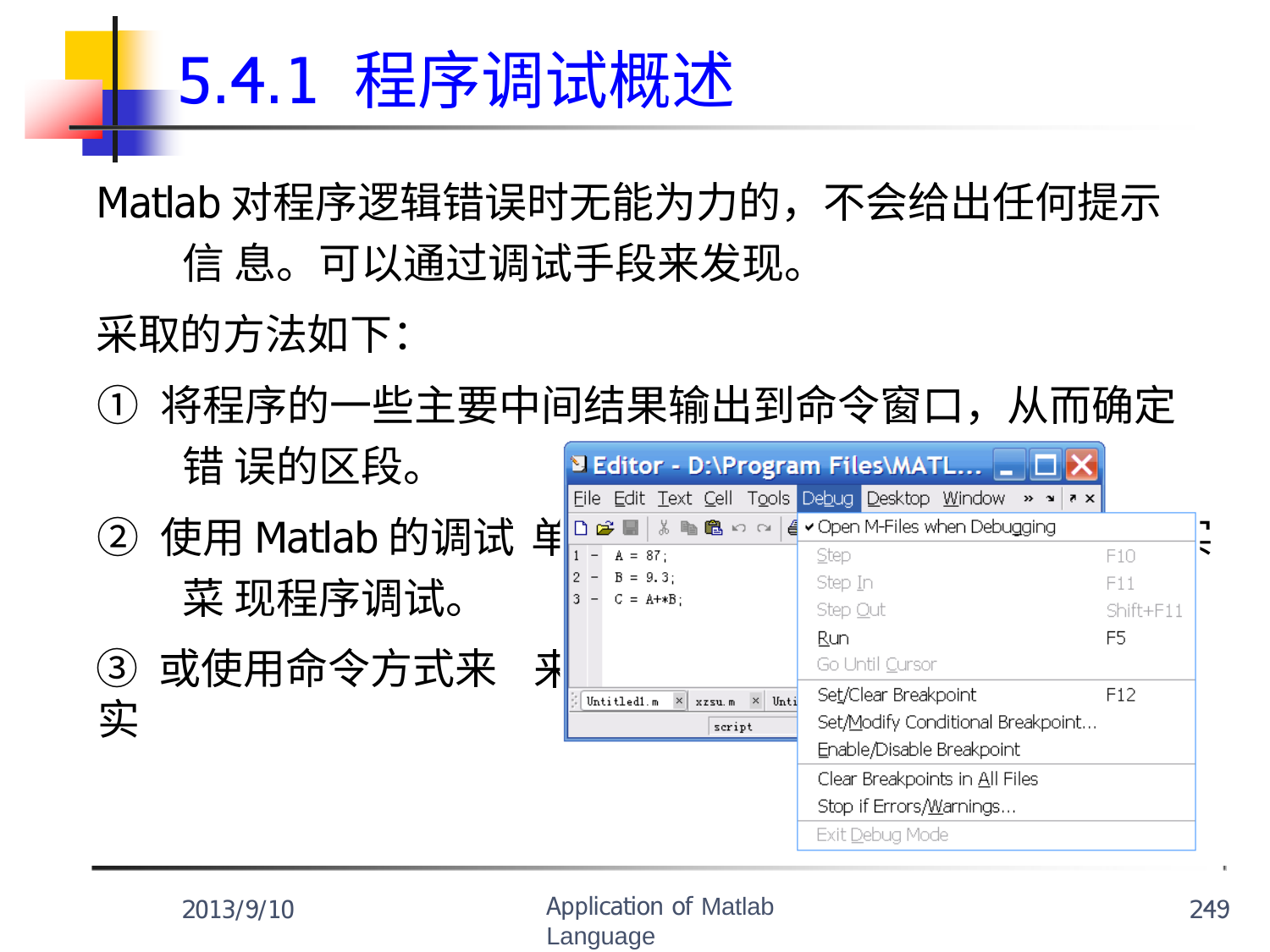

# 5.4.1 程序调试概述
Matlab对程序逻辑错误时无能为力的，不会给出任何提示信 息。可以通过调试手段来发现。

采取的方法如下：

① 将程序的一些主要中间结果输出到命令窗口，从而确定错 误的区段。
单(debug），通过图像界面操作来 现程序调试。

② 使用Matlab的调试菜 现程序调试。

③ 或使用命令方式来实
实
Application of Matlab Language
2013/9/10
249